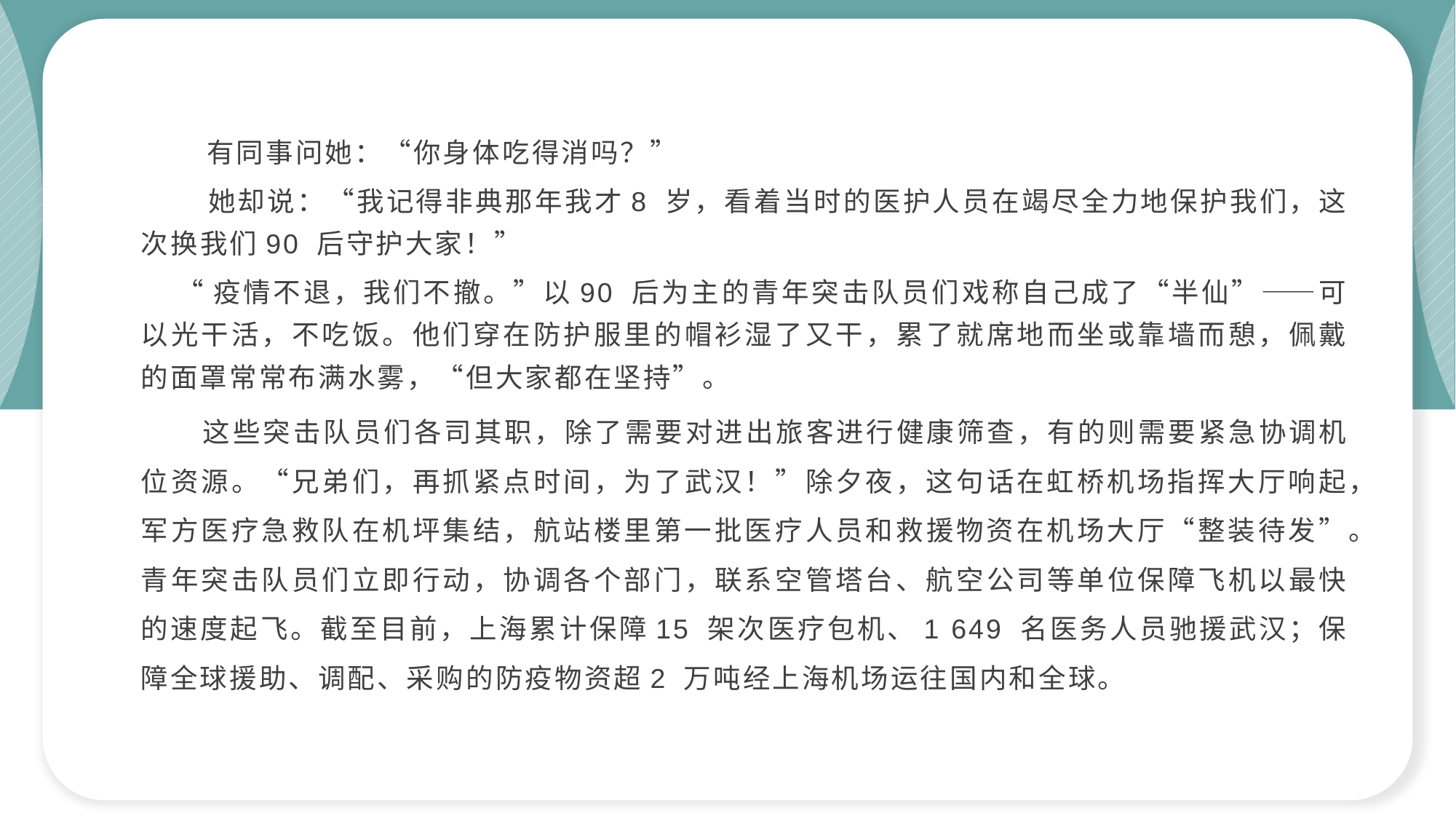

有同事问她：“你身体吃得消吗？”
       她却说：“我记得非典那年我才8 岁，看着当时的医护人员在竭尽全力地保护我们，这次换我们90 后守护大家！”
    “疫情不退，我们不撤。”以90 后为主的青年突击队员们戏称自己成了“半仙”——可以光干活，不吃饭。他们穿在防护服里的帽衫湿了又干，累了就席地而坐或靠墙而憩，佩戴的面罩常常布满水雾，“但大家都在坚持”。
      这些突击队员们各司其职，除了需要对进出旅客进行健康筛查，有的则需要紧急协调机位资源。“兄弟们，再抓紧点时间，为了武汉！”除夕夜，这句话在虹桥机场指挥大厅响起，军方医疗急救队在机坪集结，航站楼里第一批医疗人员和救援物资在机场大厅“整装待发”。青年突击队员们立即行动，协调各个部门，联系空管塔台、航空公司等单位保障飞机以最快的速度起飞。截至目前，上海累计保障15 架次医疗包机、1 649 名医务人员驰援武汉；保障全球援助、调配、采购的防疫物资超2 万吨经上海机场运往国内和全球。